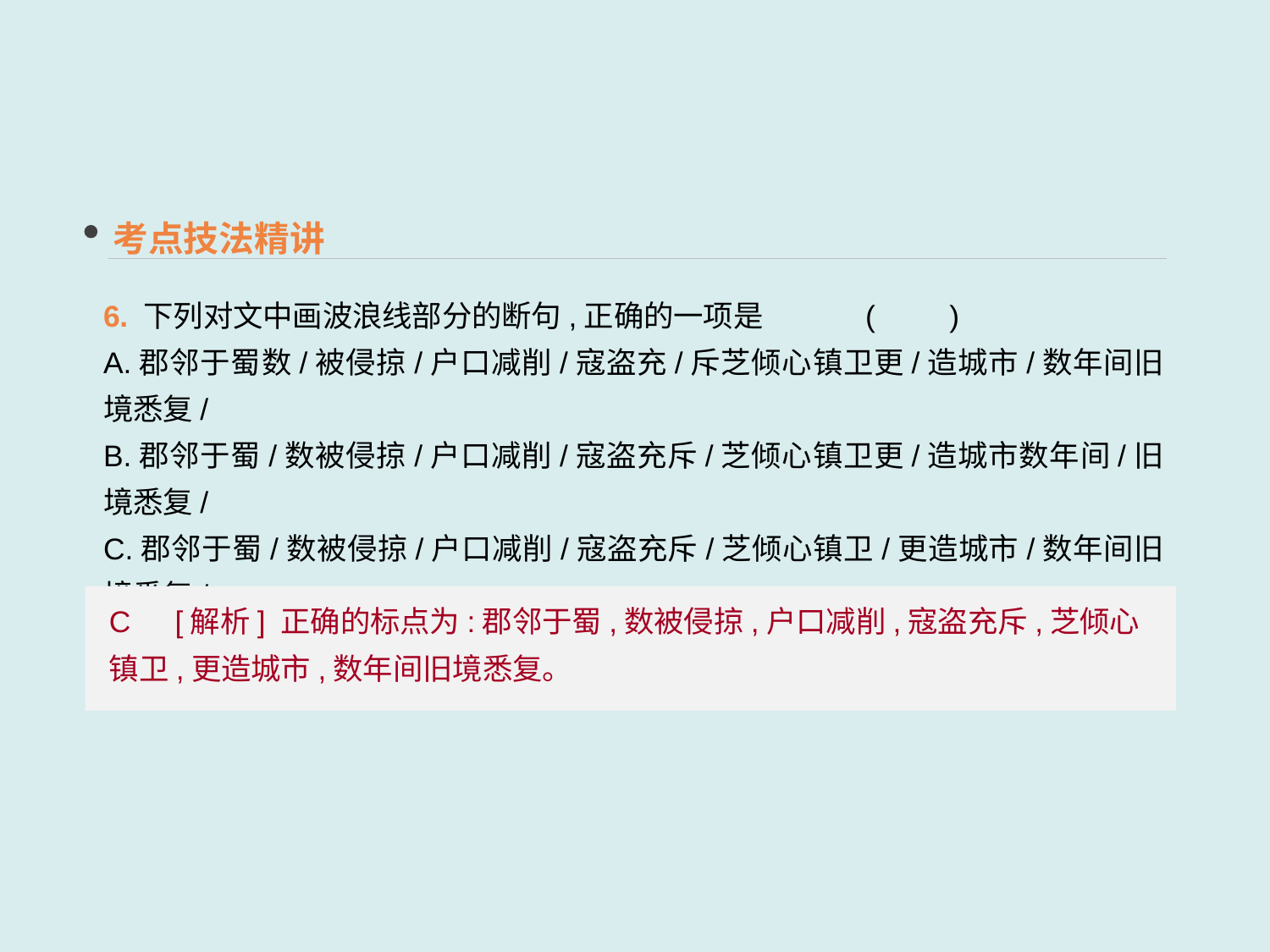

考点技法精讲

6. 下列对文中画波浪线部分的断句,正确的一项是	(　　)
A.郡邻于蜀数/被侵掠/户口减削/寇盗充/斥芝倾心镇卫更/造城市/数年间旧境悉复/
B.郡邻于蜀/数被侵掠/户口减削/寇盗充斥/芝倾心镇卫更/造城市数年间/旧境悉复/
C.郡邻于蜀/数被侵掠/户口减削/寇盗充斥/芝倾心镇卫/更造城市/数年间旧境悉复/
D.郡邻于蜀数/被侵掠/户口减削/寇盗充/斥芝倾心镇卫/更造城市数年间/旧境悉复/

C　[解析] 正确的标点为:郡邻于蜀,数被侵掠,户口减削,寇盗充斥,芝倾心镇卫,更造城市,数年间旧境悉复。